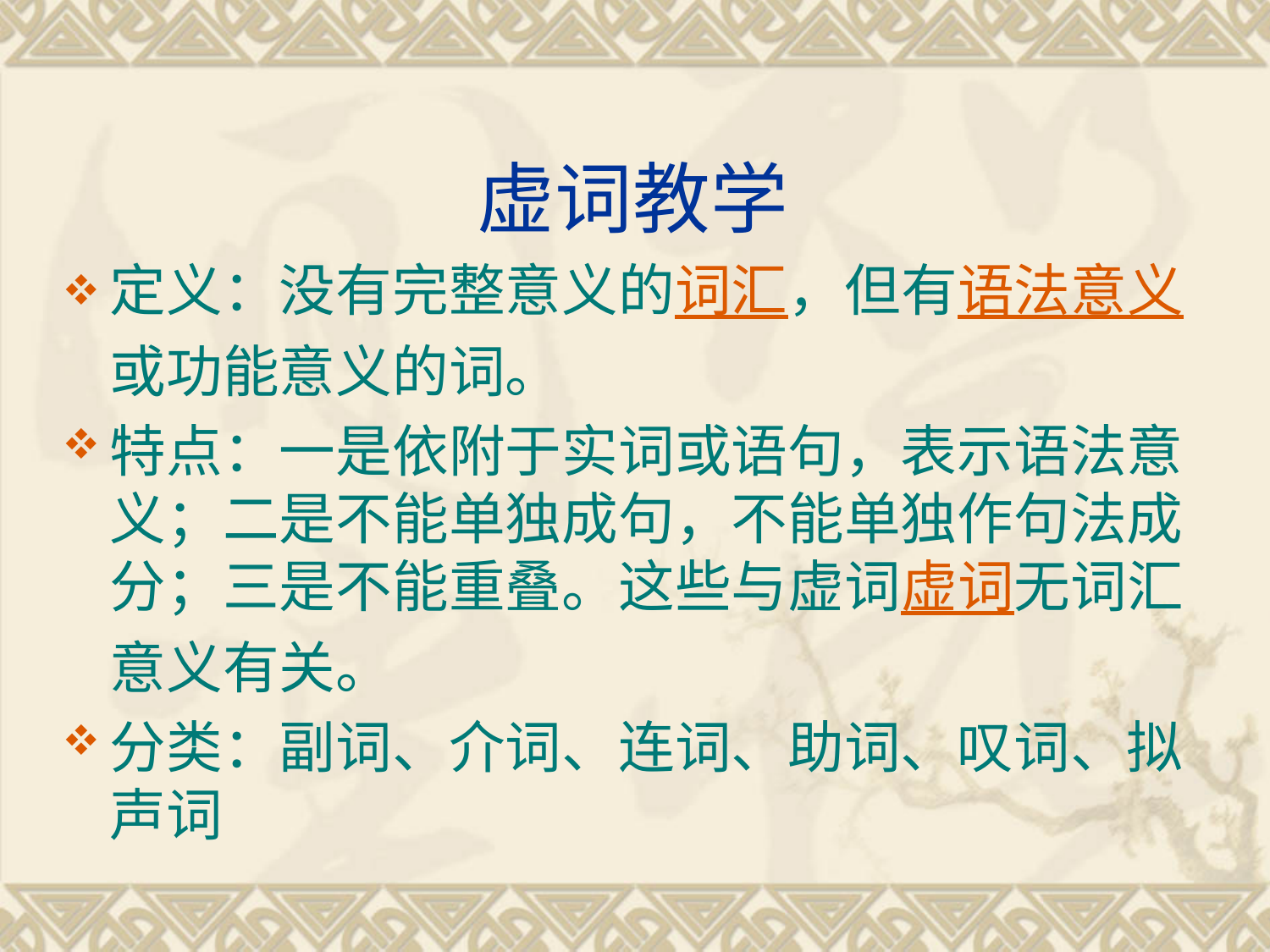

# 虚词教学
定义：没有完整意义的词汇，但有语法意义或功能意义的词。
特点：一是依附于实词或语句，表示语法意义；二是不能单独成句，不能单独作句法成分；三是不能重叠。这些与虚词虚词无词汇意义有关。
分类：副词、介词、连词、助词、叹词、拟声词